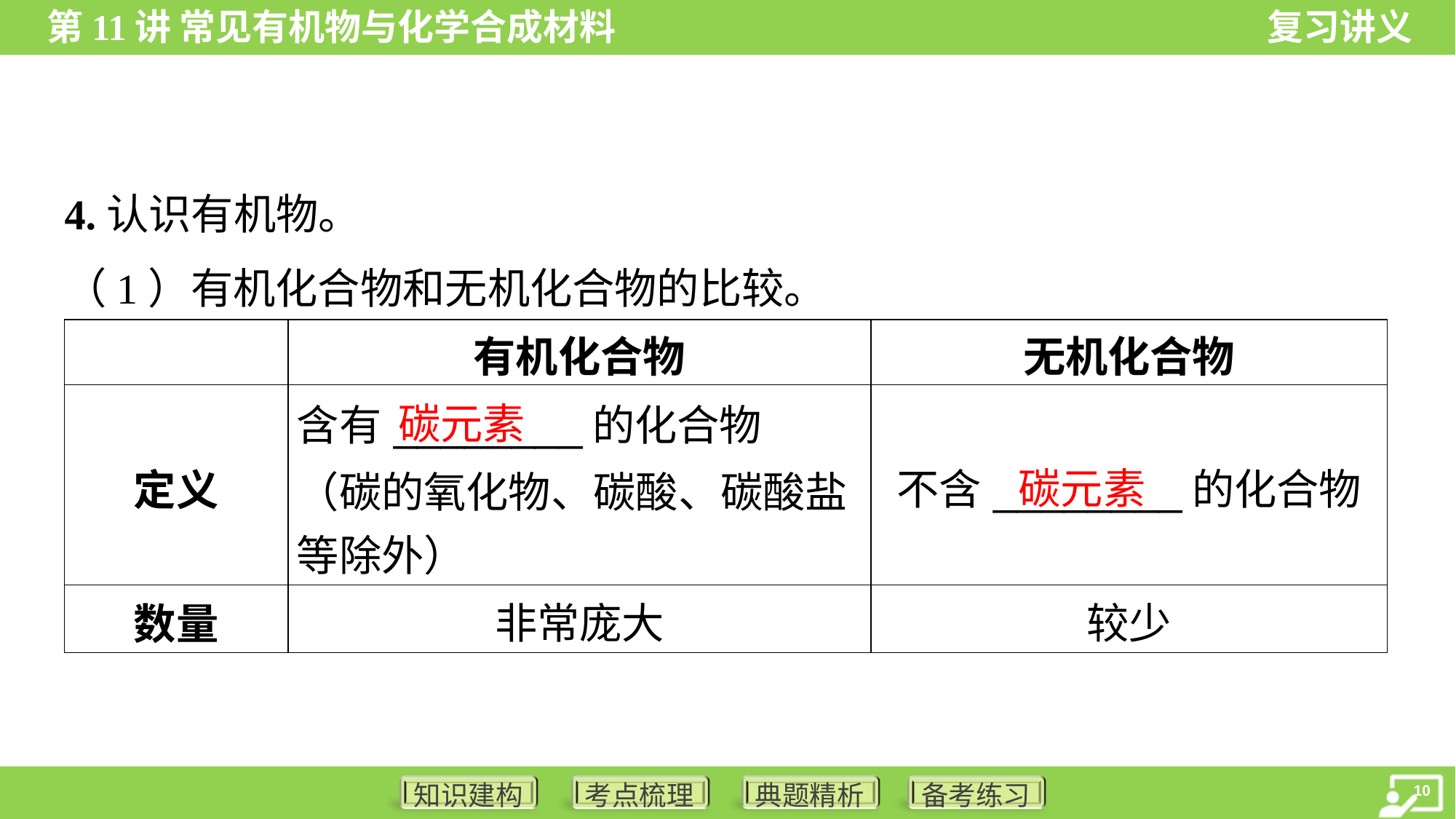

4.认识有机物。
（1）有机化合物和无机化合物的比较。
|  | 有机化合物 | 无机化合物 |
| --- | --- | --- |
| 定义 | 含有\_\_\_\_\_\_\_\_的化合物 （碳的氧化物、碳酸、碳酸盐 等除外） | 不含\_\_\_\_\_\_\_\_的化合物 |
| 数量 | 非常庞大 | 较少 |
碳元素
碳元素